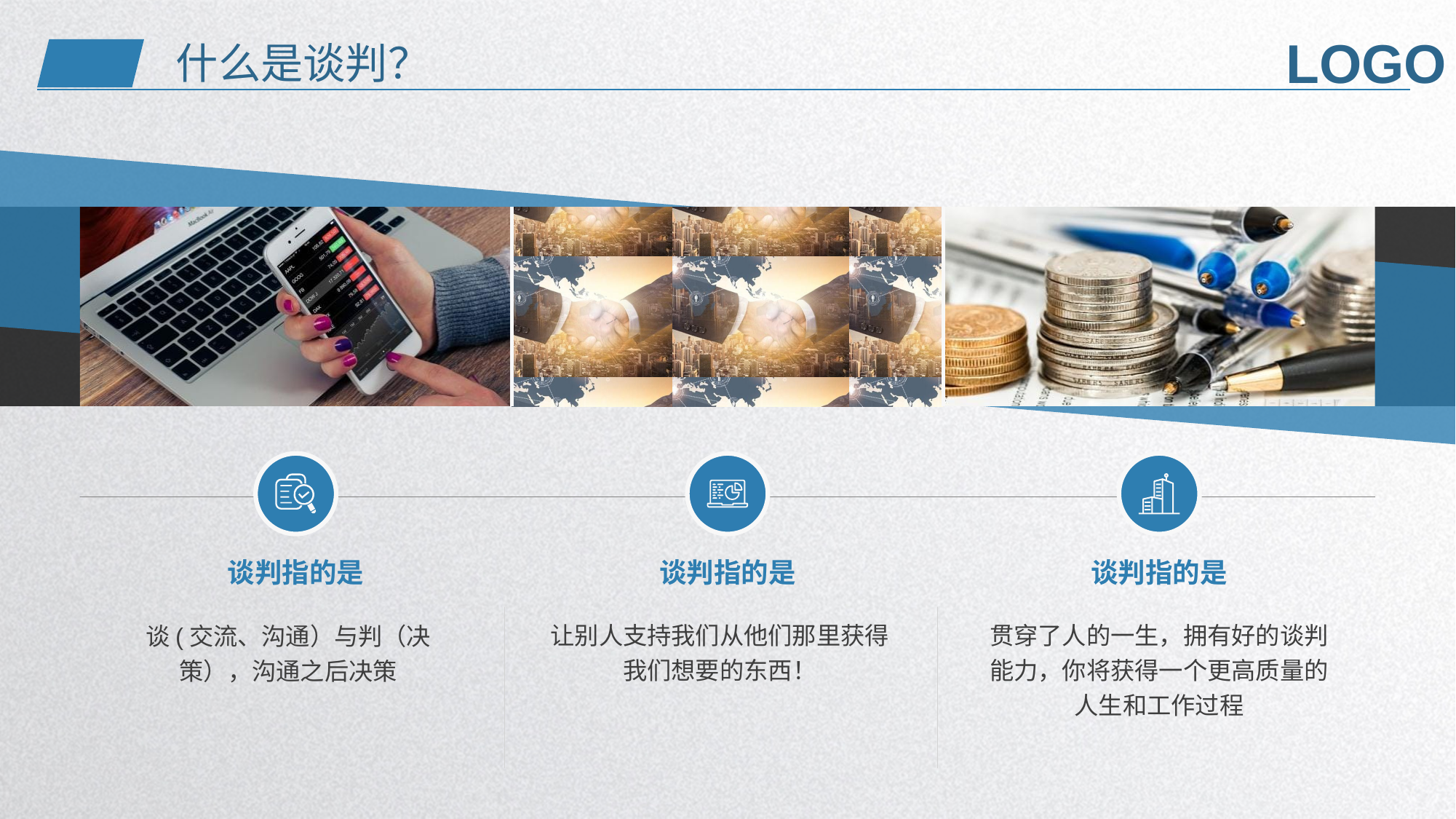

什么是谈判？

谈判指的是
谈判指的是
谈判指的是
让别人支持我们从他们那里获得我们想要的东西！
贯穿了人的一生，拥有好的谈判能力，你将获得一个更高质量的人生和工作过程
谈(交流、沟通）与判（决策），沟通之后决策